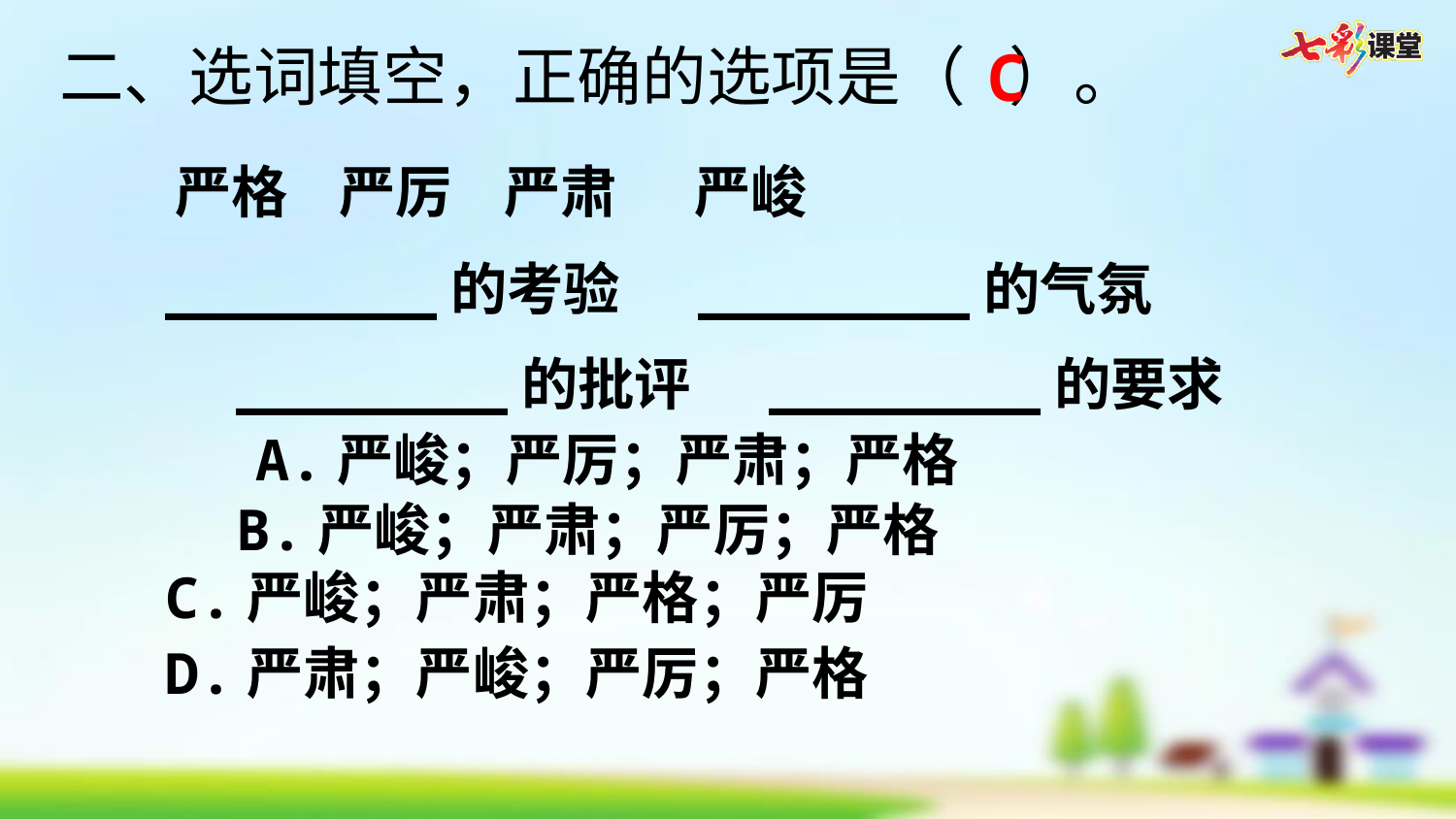

二、选词填空，正确的选项是（   ）。
C
    严格    严厉    严肃      严峻
    ________的考验     ________的气氛
    ________的批评     ________的要求
    A.严峻；严厉；严肃；严格
    B.严峻；严肃；严厉；严格  
    C.严峻；严肃；严格；严厉  
    D.严肃；严峻；严厉；严格